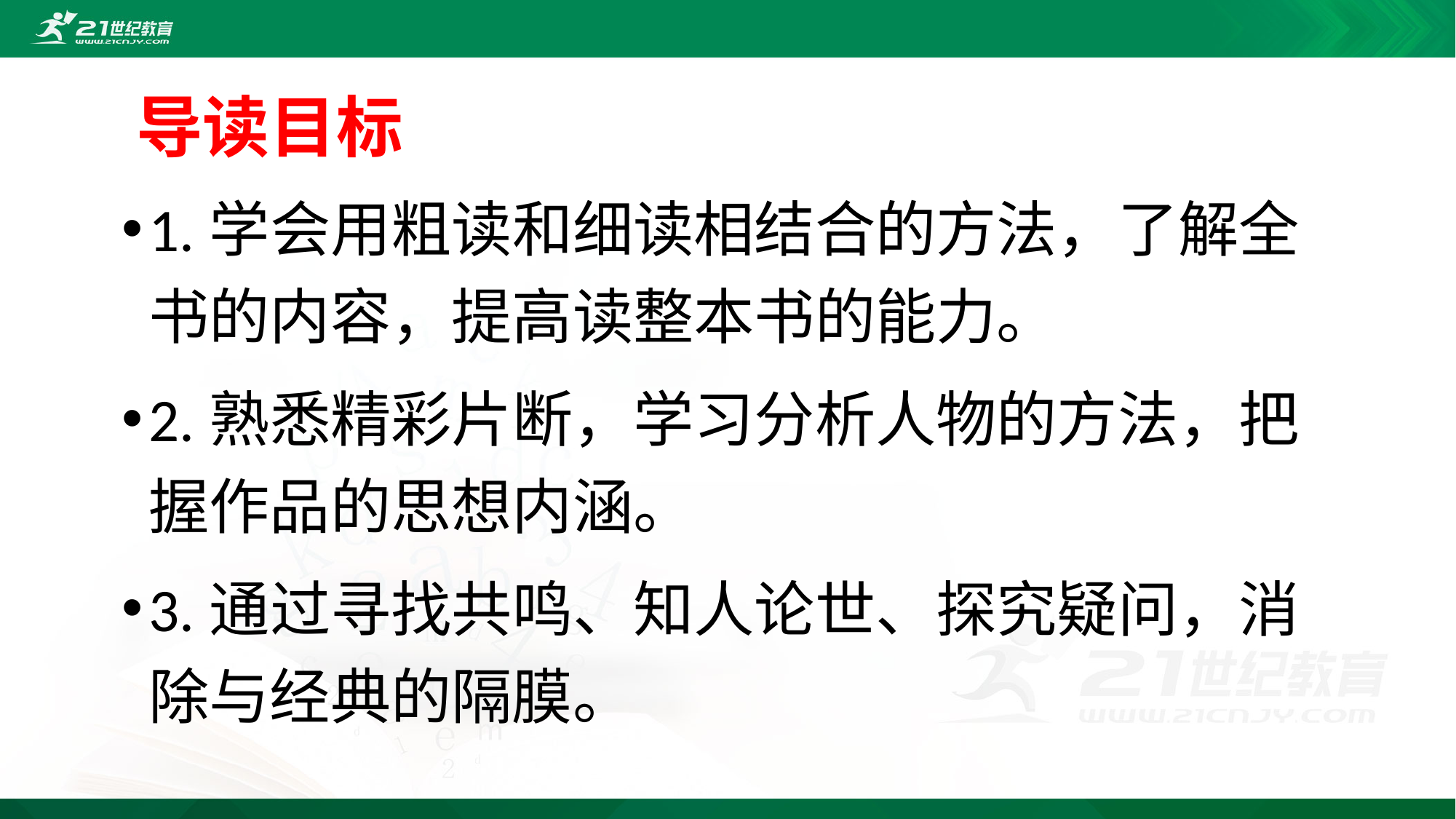

导读目标
1.学会用粗读和细读相结合的方法，了解全书的内容，提高读整本书的能力。
2.熟悉精彩片断，学习分析人物的方法，把握作品的思想内涵。
3.通过寻找共鸣、知人论世、探究疑问，消除与经典的隔膜。